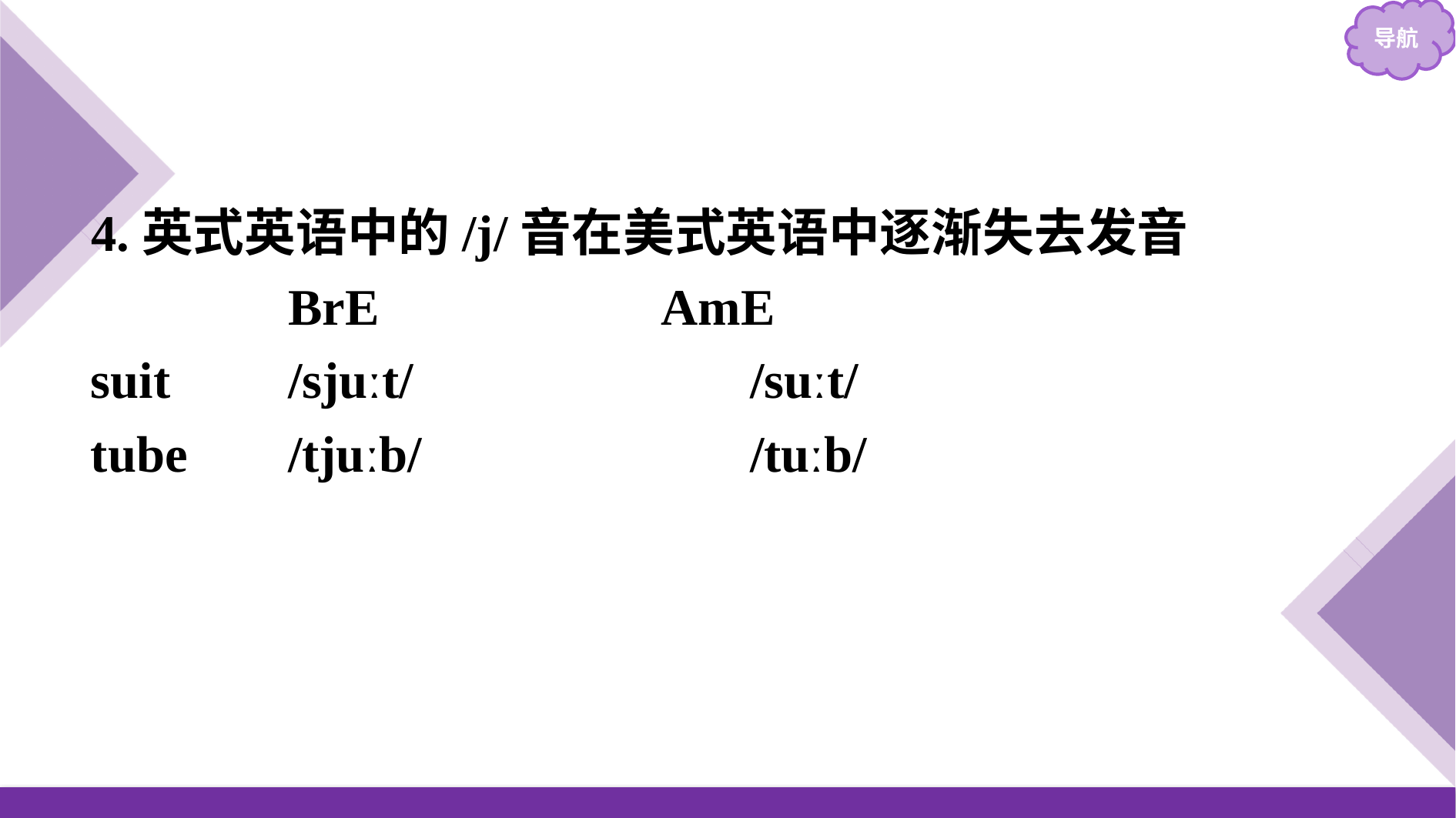

4.英式英语中的/j/音在美式英语中逐渐失去发音
　　	BrE　　　　　AmE
suit		/sjuːt/			/suːt/
tube	/tjuːb/			/tuːb/